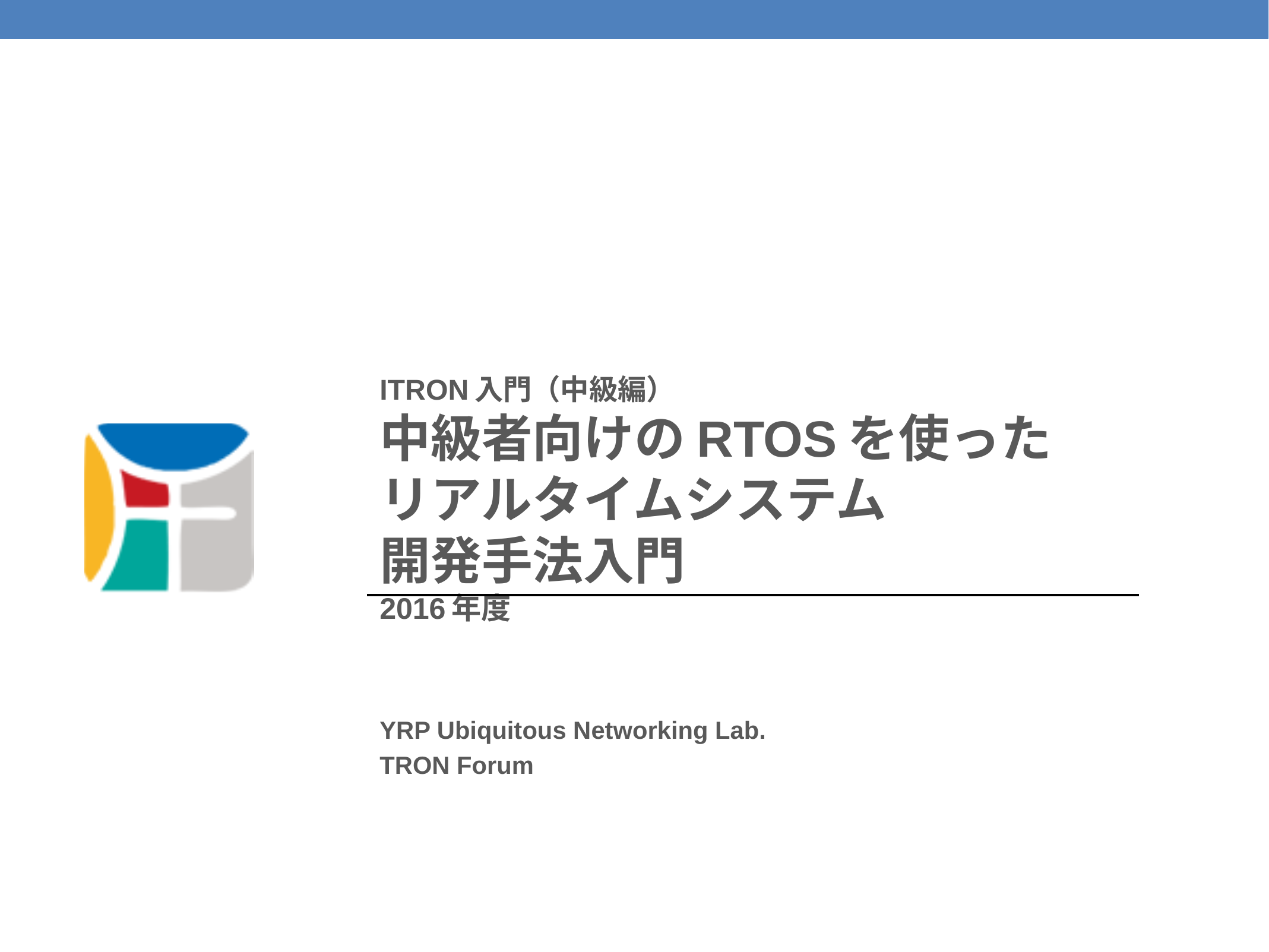

# ITRON入門（中級編） 中級者向けのRTOSを使った リアルタイムシステム 開発手法入門 2016年度
YRP Ubiquitous Networking Lab.
TRON Forum